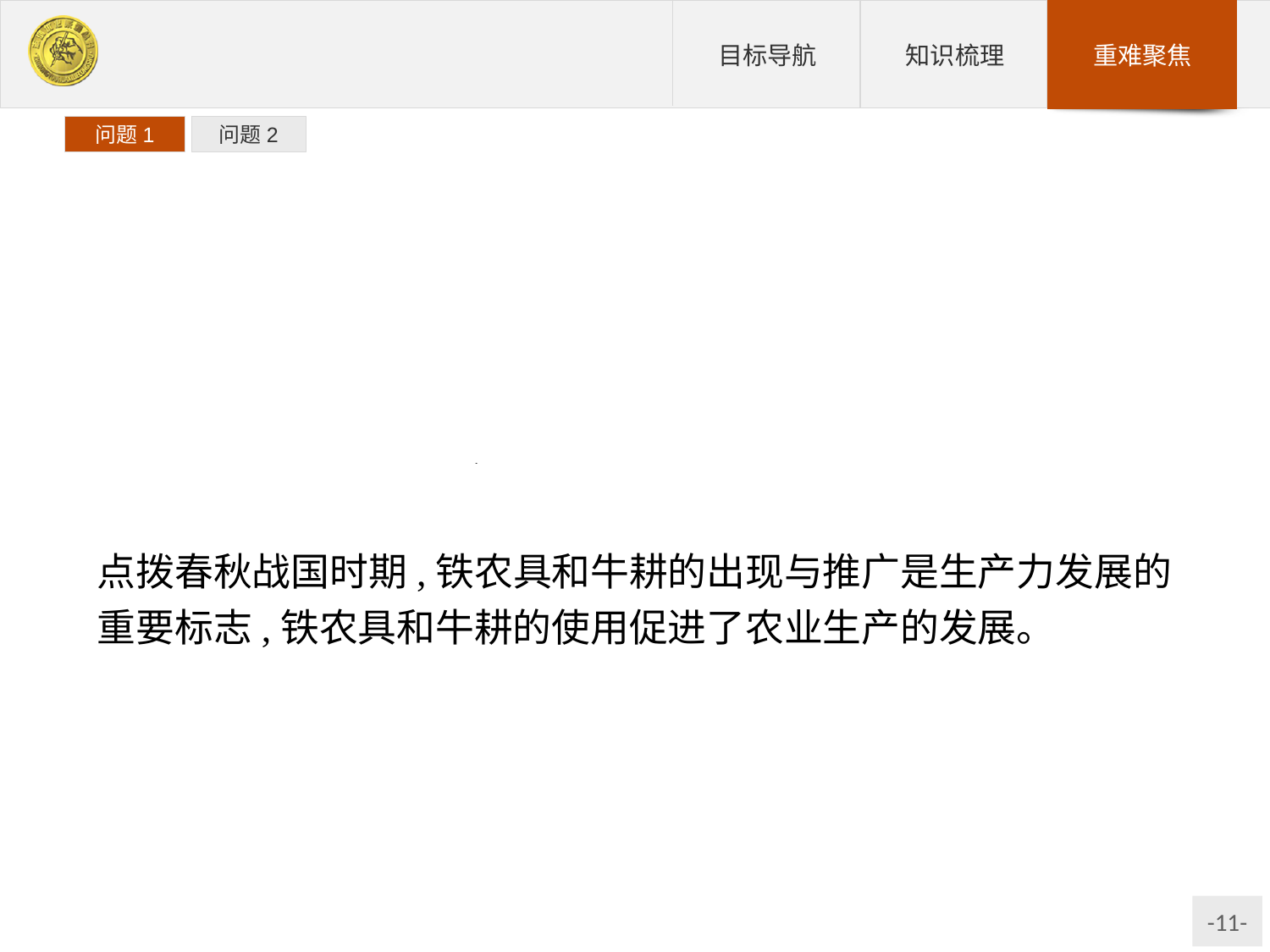

问题1
问题2
解析:春秋战国时期,随着铁农具和牛耕的出现与推广,社会生产力得到极大提高,为开垦荒地、扩大耕种面积和兴修水利提供了便利条件,大量的私田开始出现。与之相伴,封建生产关系和封建剥削方式也逐渐出现,奴隶社会的生产关系走向瓦解。
答案:A

点拨春秋战国时期,铁农具和牛耕的出现与推广是生产力发展的重要标志,铁农具和牛耕的使用促进了农业生产的发展。